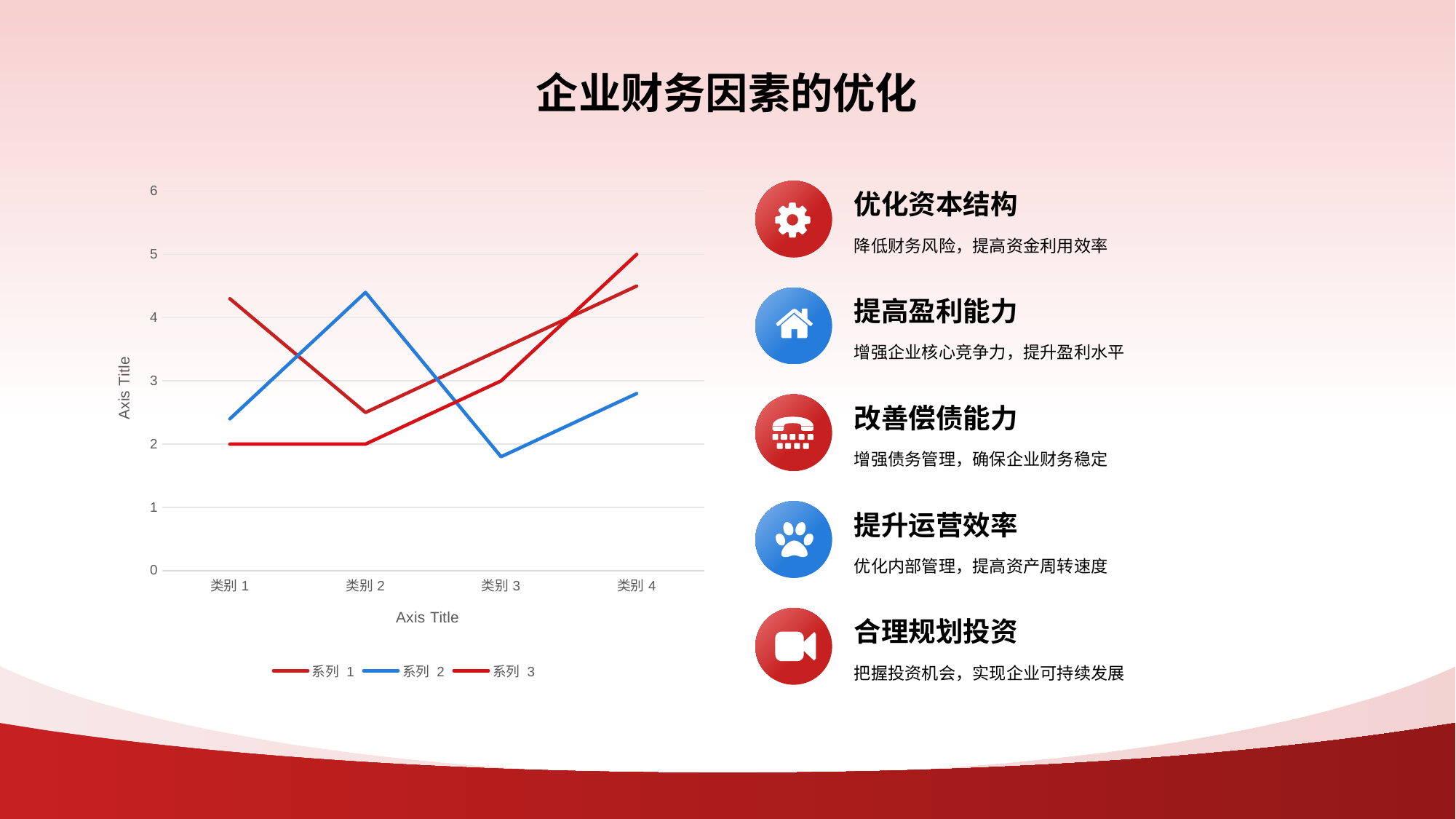

# 企业财务因素的优化

### Chart

| Category | 系列 1 | 系列 2 | 系列 3 |
|---|---|---|---|
| 类别1 | 4.3 | 2.4 | 2.0 |
| 类别2 | 2.5 | 4.4 | 2.0 |
| 类别3 | 3.5 | 1.8 | 3.0 |
| 类别4 | 4.5 | 2.8 | 5.0 |
优化资本结构

降低财务风险，提高资金利用效率

提高盈利能力

增强企业核心竞争力，提升盈利水平

改善偿债能力

增强债务管理，确保企业财务稳定

提升运营效率

优化内部管理，提高资产周转速度

合理规划投资

把握投资机会，实现企业可持续发展